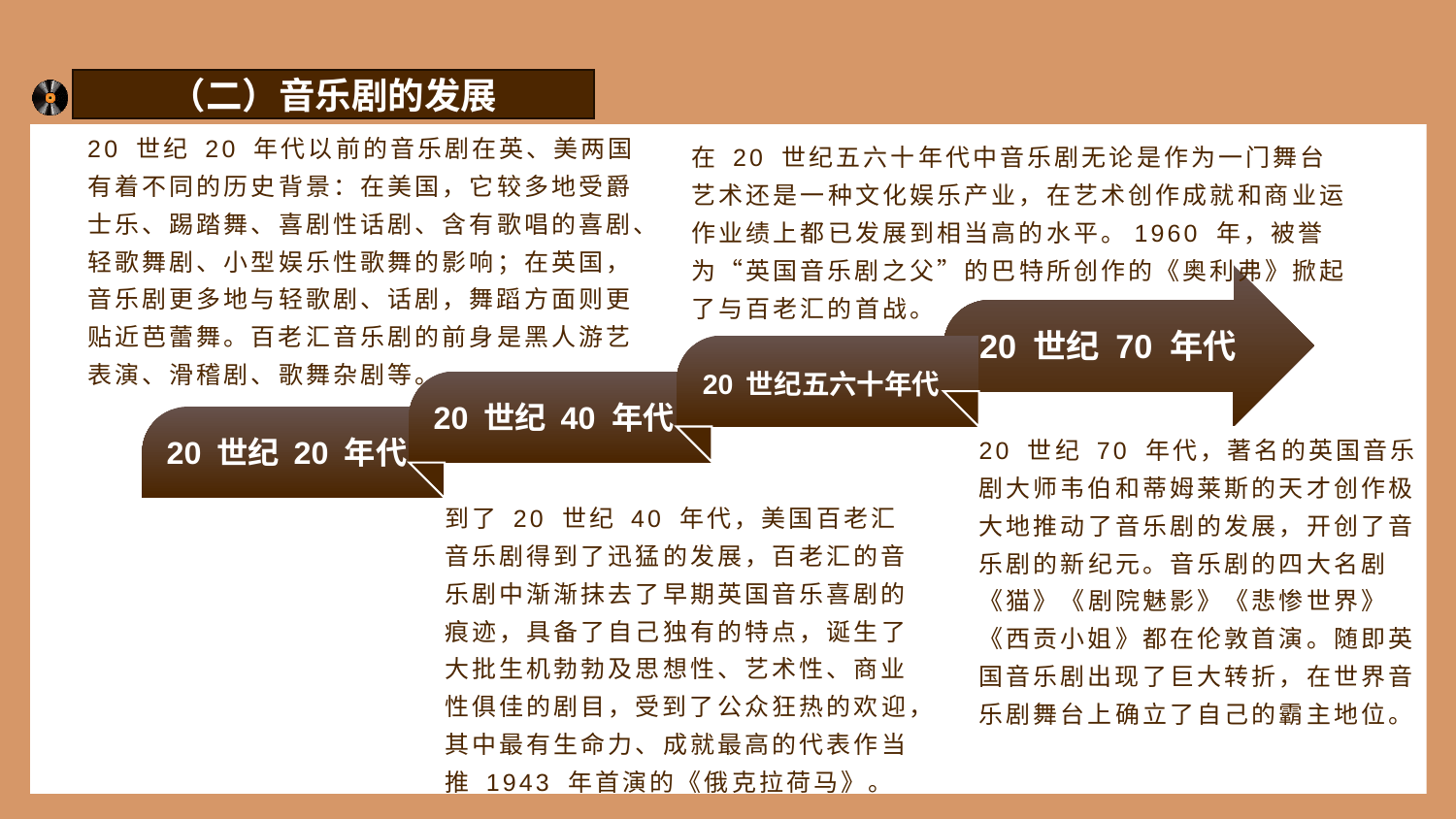

（二）音乐剧的发展
20 世纪 20 年代以前的音乐剧在英、美两国有着不同的历史背景：在美国，它较多地受爵士乐、踢踏舞、喜剧性话剧、含有歌唱的喜剧、轻歌舞剧、小型娱乐性歌舞的影响；在英国，音乐剧更多地与轻歌剧、话剧，舞蹈方面则更贴近芭蕾舞。百老汇音乐剧的前身是黑人游艺表演、滑稽剧、歌舞杂剧等。
在 20 世纪五六十年代中音乐剧无论是作为一门舞台艺术还是一种文化娱乐产业，在艺术创作成就和商业运作业绩上都已发展到相当高的水平。1960 年，被誉为“英国音乐剧之父”的巴特所创作的《奥利弗》掀起了与百老汇的首战。
20 世纪 70 年代
20 世纪五六十年代
20 世纪 40 年代

20 世纪 20 年代
20 世纪 70 年代，著名的英国音乐剧大师韦伯和蒂姆莱斯的天才创作极大地推动了音乐剧的发展，开创了音乐剧的新纪元。音乐剧的四大名剧《猫》《剧院魅影》《悲惨世界》《西贡小姐》都在伦敦首演。随即英国音乐剧出现了巨大转折，在世界音乐剧舞台上确立了自己的霸主地位。

到了 20 世纪 40 年代，美国百老汇音乐剧得到了迅猛的发展，百老汇的音乐剧中渐渐抹去了早期英国音乐喜剧的痕迹，具备了自己独有的特点，诞生了大批生机勃勃及思想性、艺术性、商业性俱佳的剧目，受到了公众狂热的欢迎，其中最有生命力、成就最高的代表作当推 1943 年首演的《俄克拉荷马》。